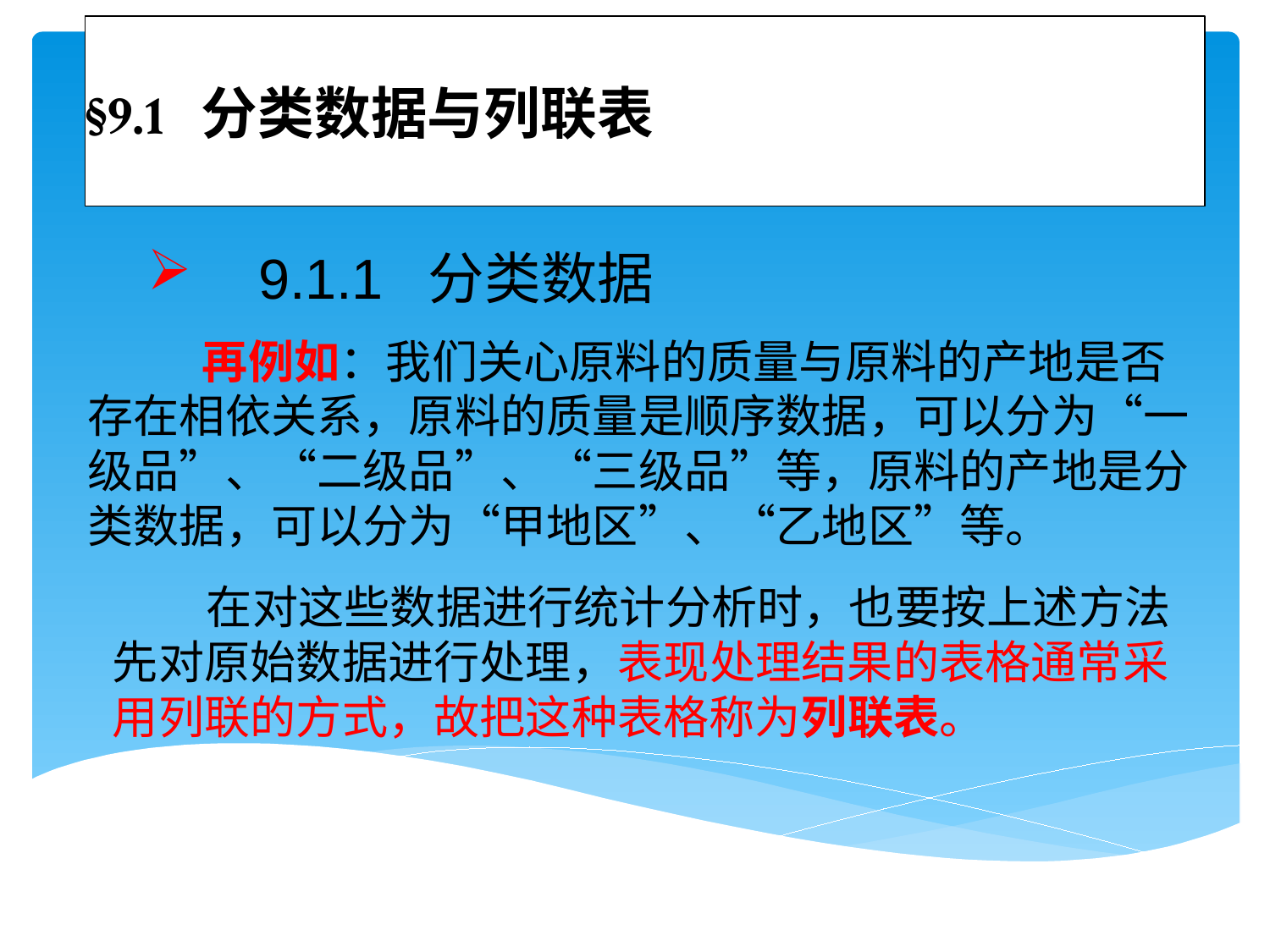

# §9.1  分类数据与列联表
   9.1.1  分类数据
          再例如：我们关心原料的质量与原料的产地是否存在相依关系，原料的质量是顺序数据，可以分为“一级品”、“二级品”、“三级品”等，原料的产地是分类数据，可以分为“甲地区”、“乙地区”等。
        在对这些数据进行统计分析时，也要按上述方法先对原始数据进行处理，表现处理结果的表格通常采用列联的方式，故把这种表格称为列联表。